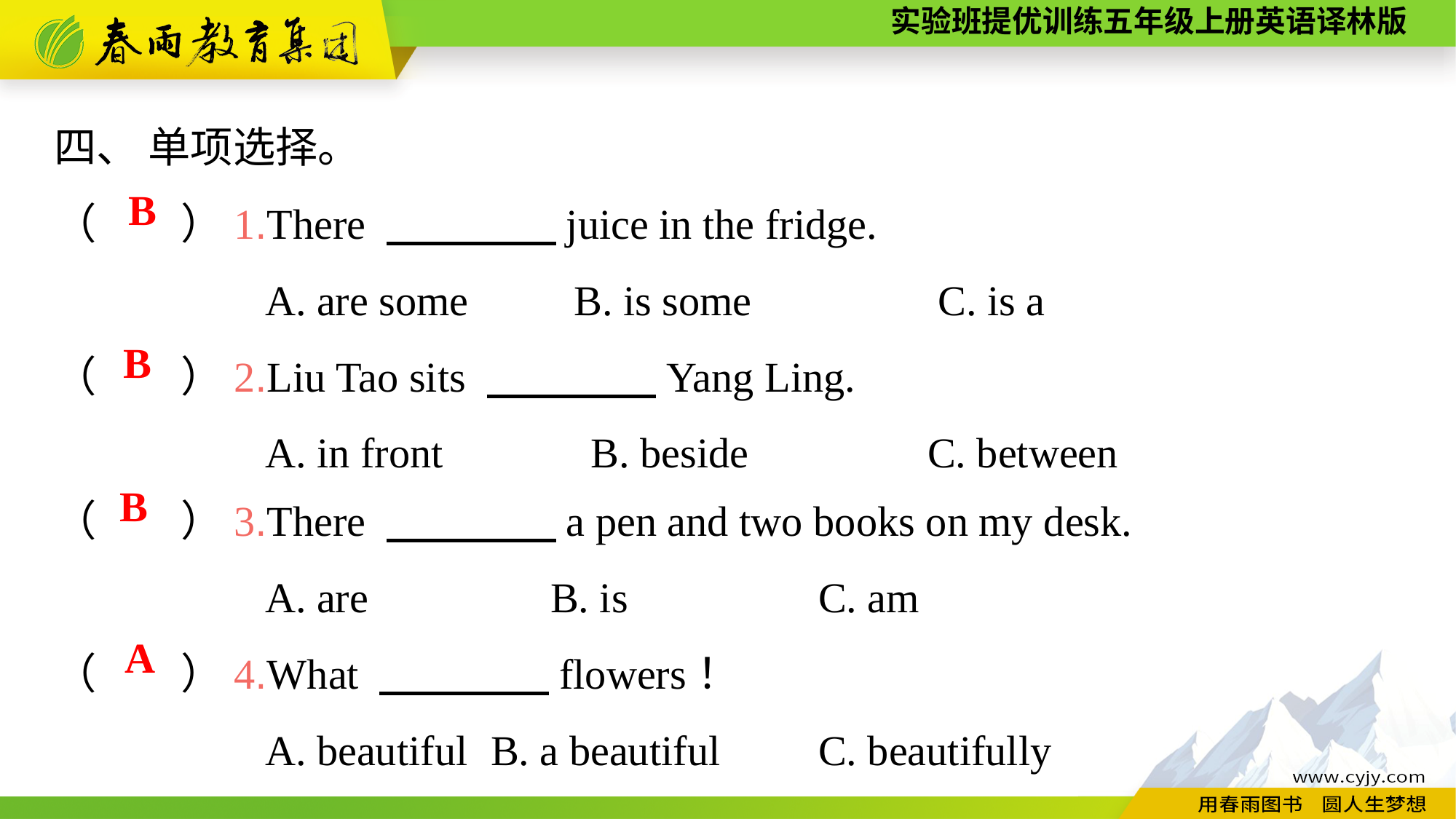

四、 单项选择。
（　　）1.There 　　　　juice in the fridge.
                    A. are some          B. is some	  	 C. is a
（　　）2.Liu Tao sits 　　　　Yang Ling.
                    A. in front              B. beside	    	C. between
B
B
（　　）3.There 　　　　a pen and two books on my desk.
                    A. are	                B. is	    	C. am
（　　）4.What 　　　　flowers！
                    A. beautiful	B. a beautiful	C. beautifully
B
A